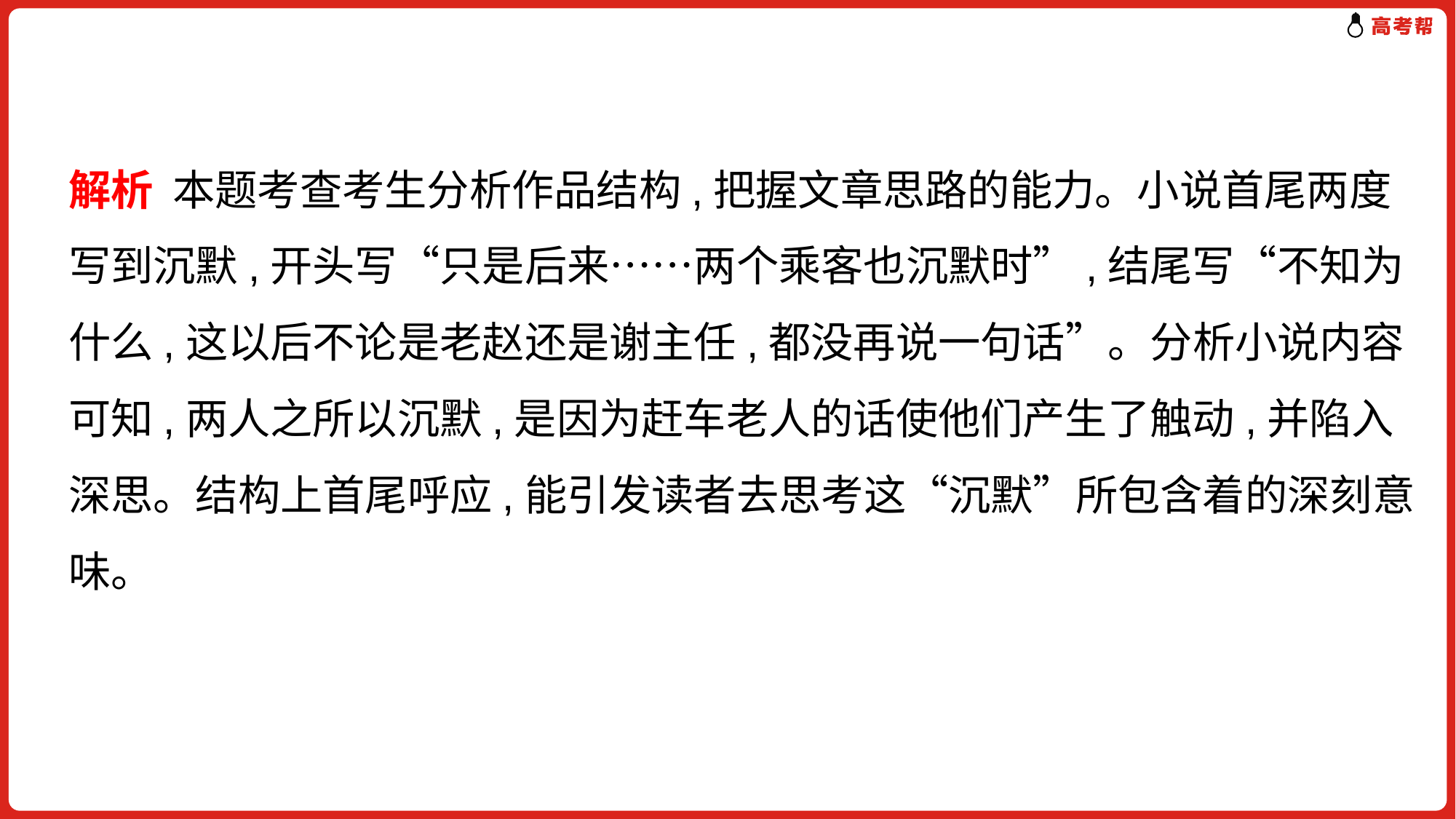

解析  本题考查考生分析作品结构,把握文章思路的能力。小说首尾两度写到沉默,开头写“只是后来……两个乘客也沉默时”,结尾写“不知为什么,这以后不论是老赵还是谢主任,都没再说一句话”。分析小说内容可知,两人之所以沉默,是因为赶车老人的话使他们产生了触动,并陷入深思。结构上首尾呼应,能引发读者去思考这“沉默”所包含着的深刻意味。